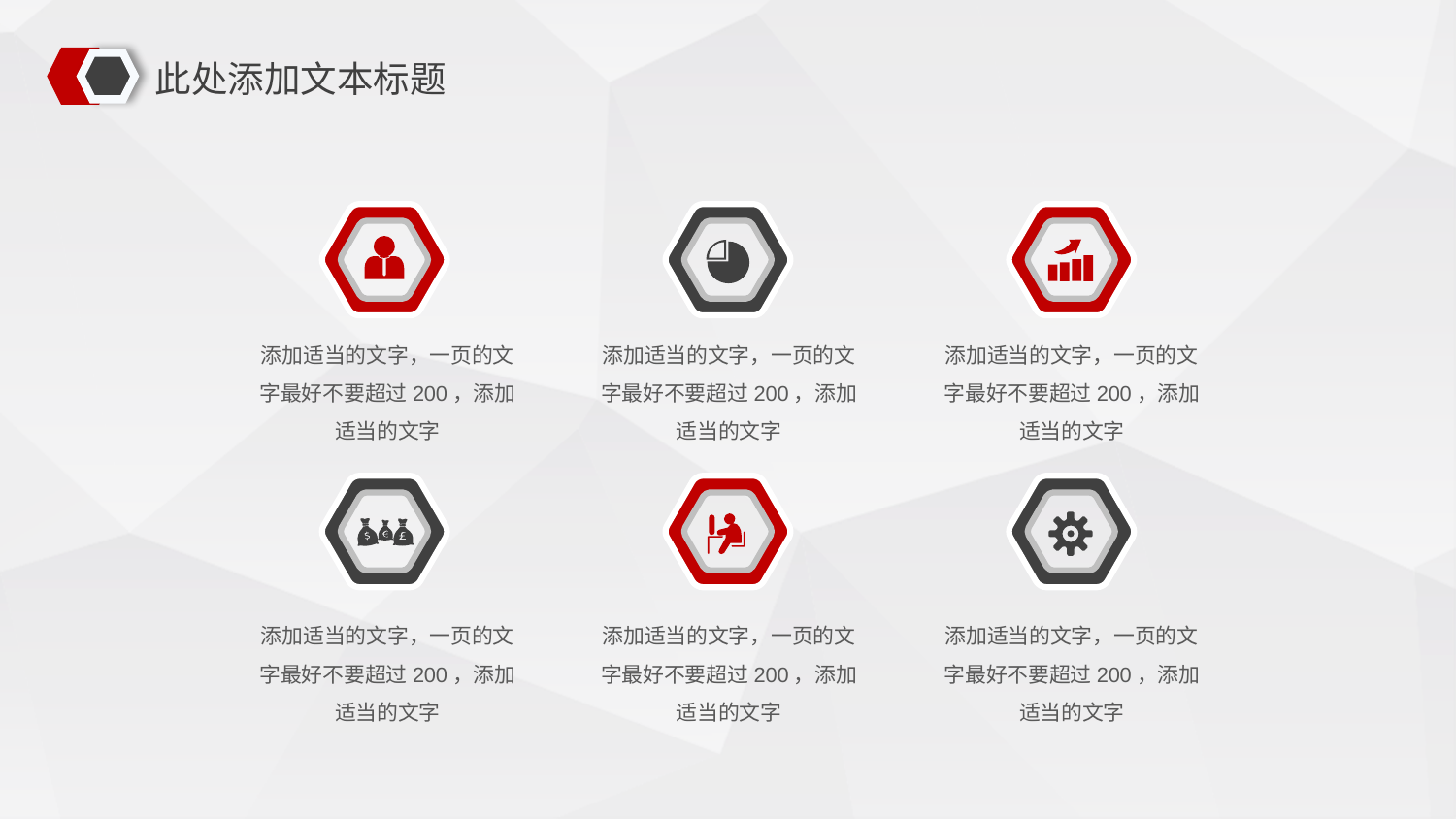

此处添加文本标题

添加适当的文字，一页的文字最好不要超过200，添加适当的文字
添加适当的文字，一页的文字最好不要超过200，添加适当的文字
添加适当的文字，一页的文字最好不要超过200，添加适当的文字

添加适当的文字，一页的文字最好不要超过200，添加适当的文字
添加适当的文字，一页的文字最好不要超过200，添加适当的文字
添加适当的文字，一页的文字最好不要超过200，添加适当的文字